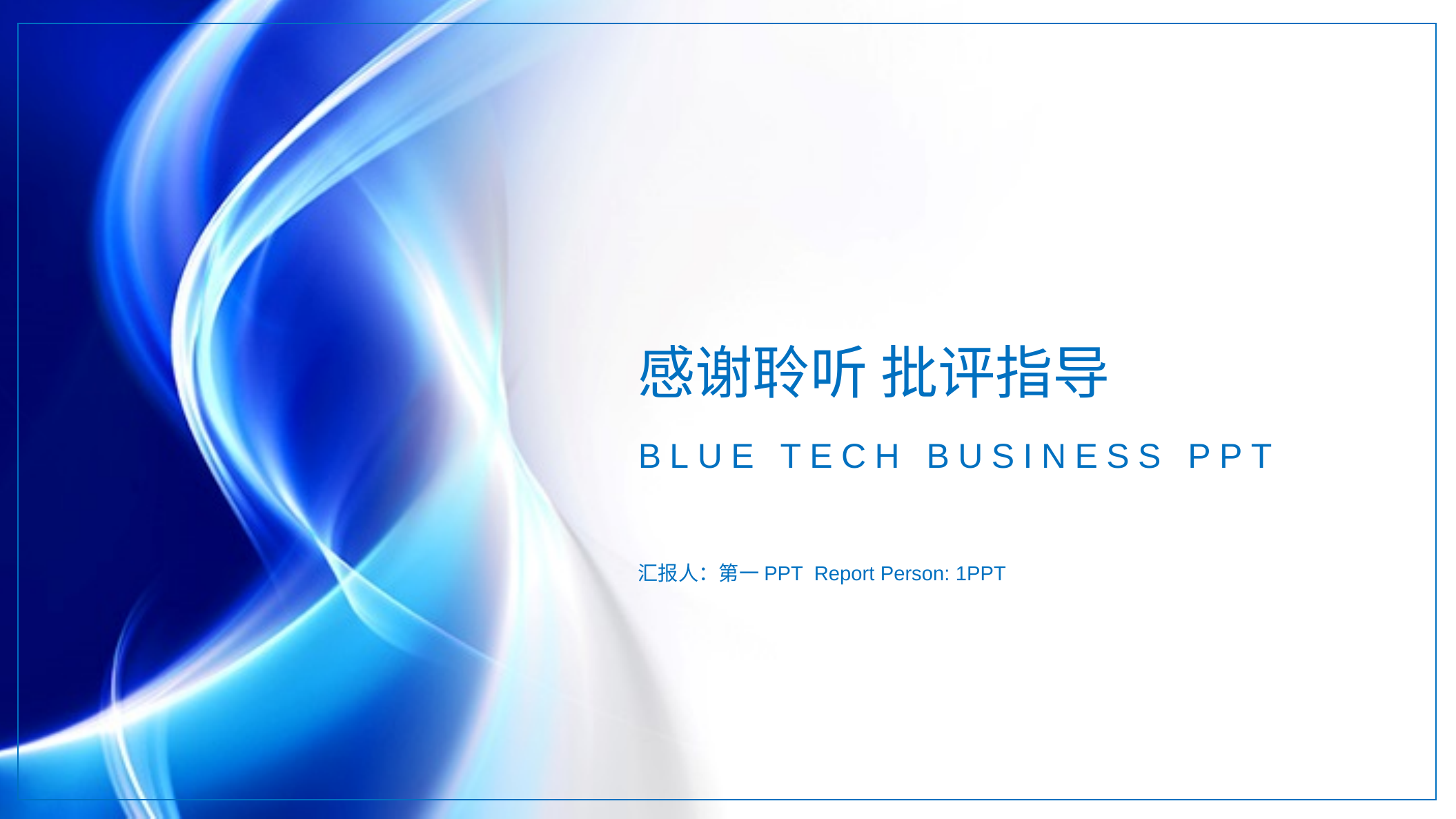

感谢聆听 批评指导
BLUE TECH BUSINESS PPT
汇报人：第一PPT  Report Person: 1PPT